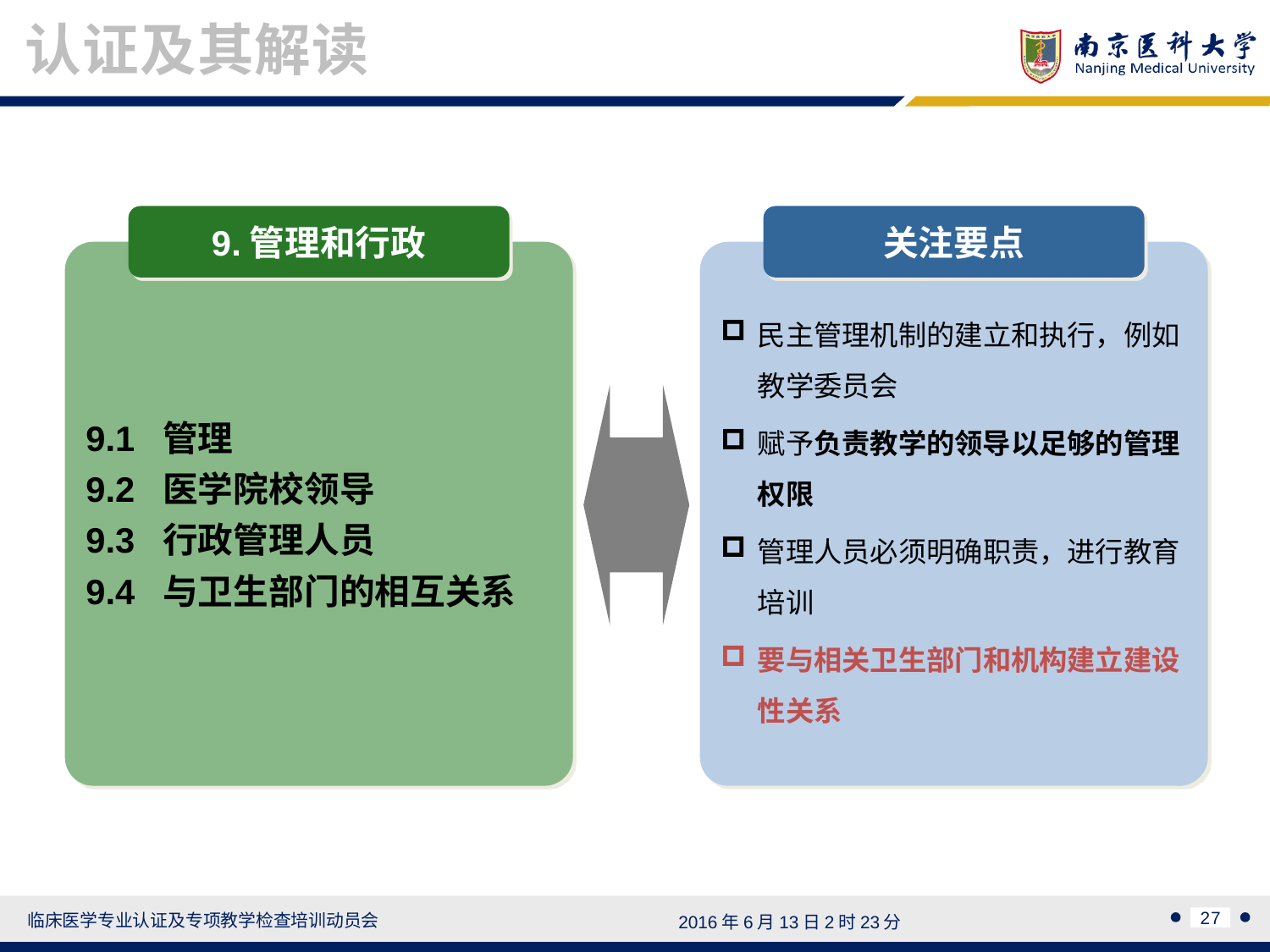

认证及其解读
9.管理和行政
9.1  管理
9.2  医学院校领导
9.3  行政管理人员
9.4  与卫生部门的相互关系
关注要点
民主管理机制的建立和执行，例如教学委员会
赋予负责教学的领导以足够的管理权限
管理人员必须明确职责，进行教育培训
要与相关卫生部门和机构建立建设性关系